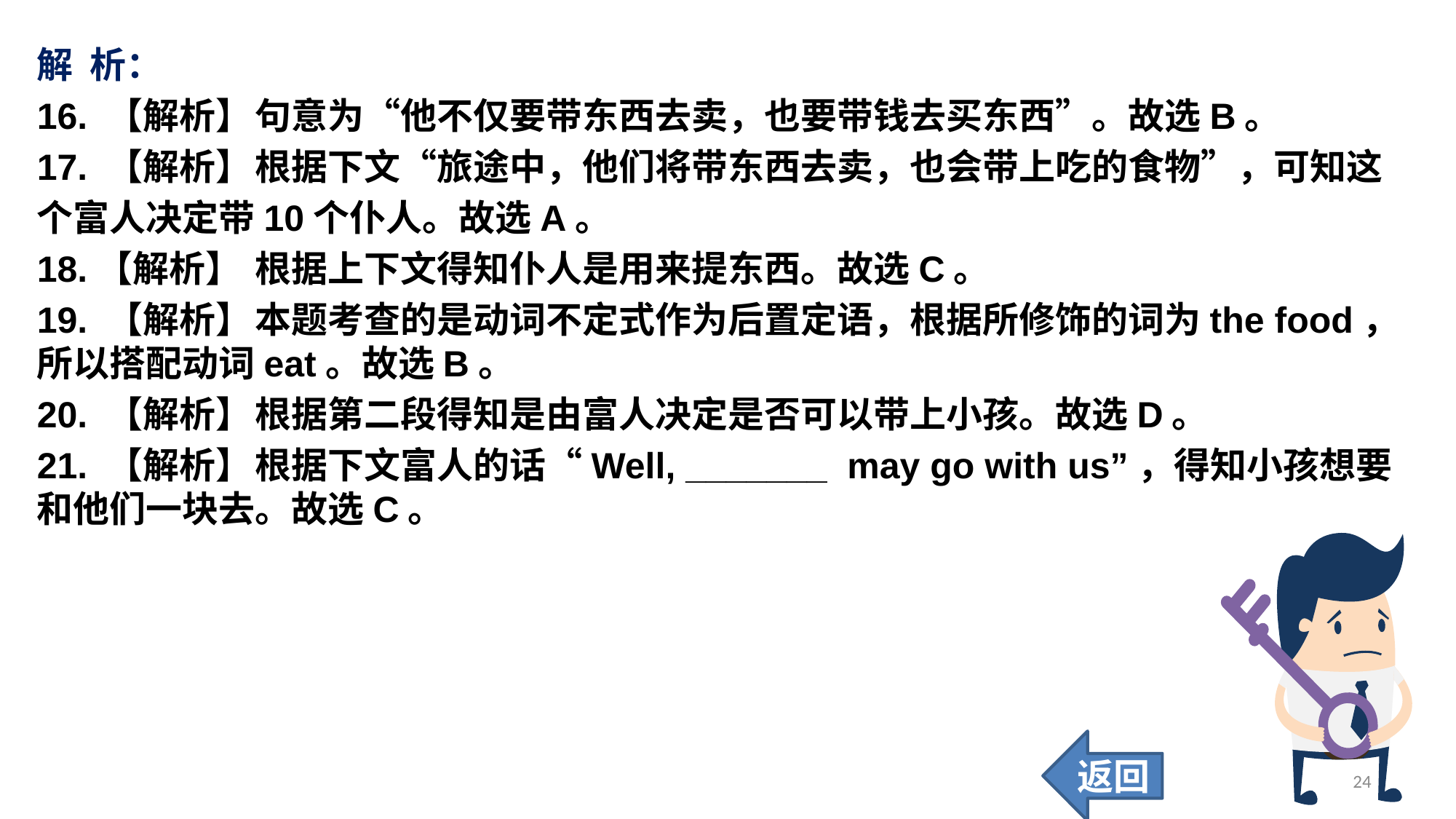

解  析：
16. 【解析】	句意为“他不仅要带东西去卖，也要带钱去买东西”。故选B。
17. 【解析】	根据下文“旅途中，他们将带东西去卖，也会带上吃的食物”，可知这
个富人决定带10个仆人。故选A。
18.【解析】	根据上下文得知仆人是用来提东西。故选C。
19. 【解析】	本题考查的是动词不定式作为后置定语，根据所修饰的词为the food，所以搭配动词eat。故选B。
20. 【解析】	根据第二段得知是由富人决定是否可以带上小孩。故选D。
21. 【解析】	根据下文富人的话“Well, _______  may go with us”，得知小孩想要和他们一块去。故选C。

返回
24